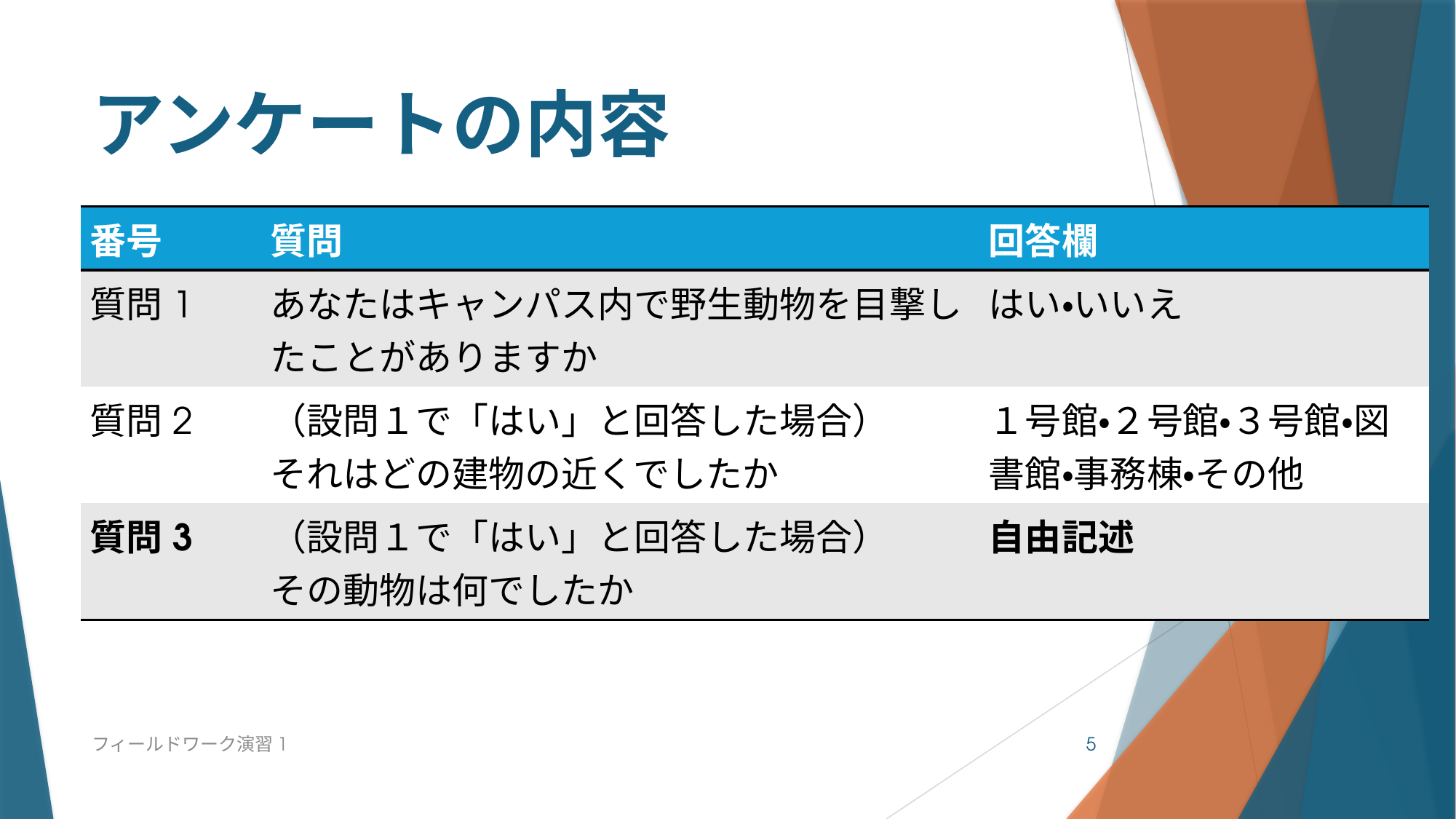

# アンケートの内容
| 番号 | 質問 | 回答欄 |
| --- | --- | --- |
| 質問1 | あなたはキャンパス内で野生動物を目撃したことがありますか | はい・いいえ |
| 質問2 | （設問１で「はい」と回答した場合） それはどの建物の近くでしたか | １号館・２号館・３号館・図書館・事務棟・その他 |
| 質問3 | （設問１で「はい」と回答した場合） その動物は何でしたか | 自由記述 |
フィールドワーク演習1
5